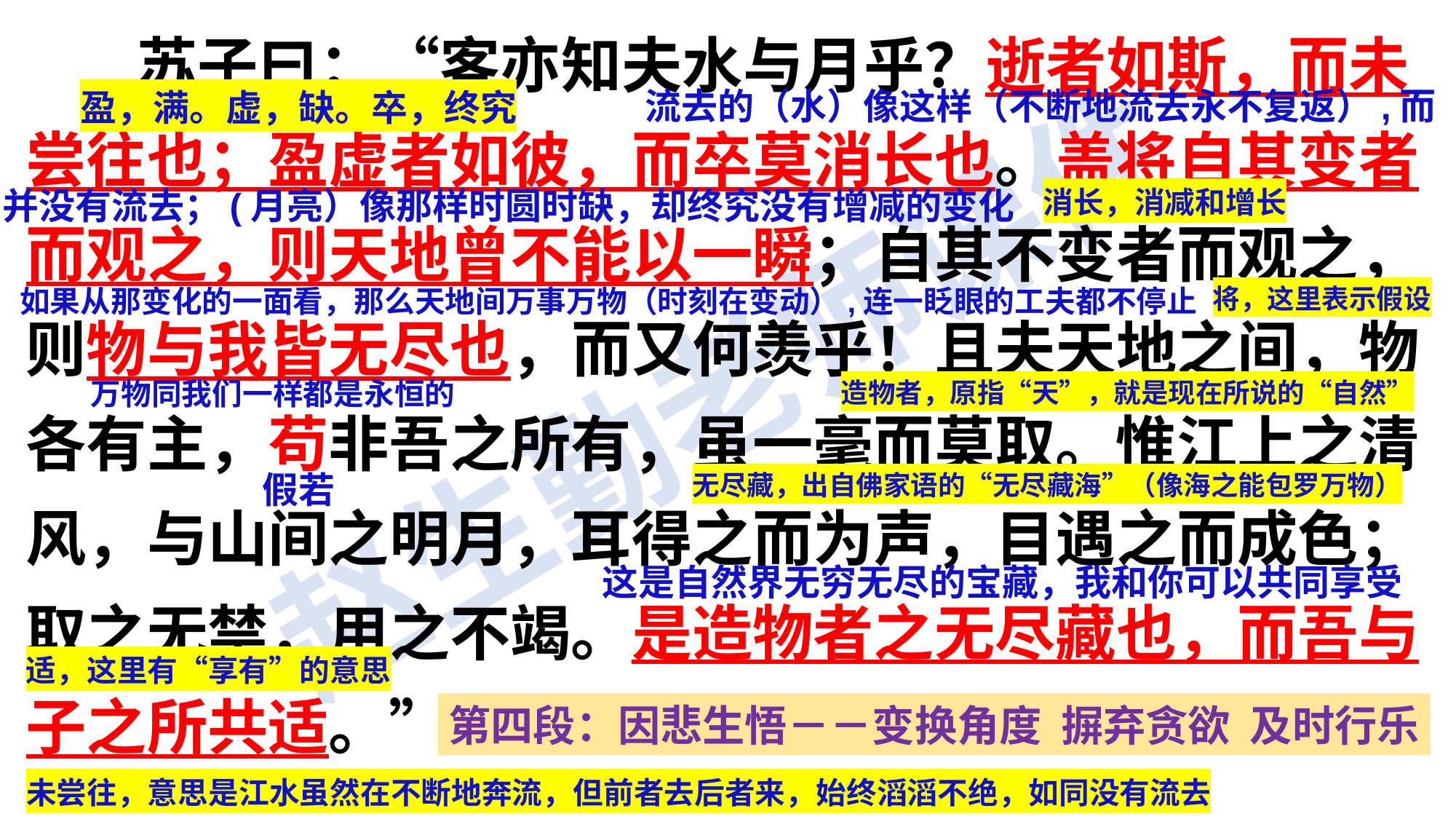

苏子曰：“客亦知夫水与月乎？逝者如斯，而未尝往也；盈虚者如彼，而卒莫消长也。盖将自其变者而观之，则天地曾不能以一瞬；自其不变者而观之，则物与我皆无尽也，而又何羡乎！且夫天地之间，物各有主，苟非吾之所有，虽一毫而莫取。惟江上之清风，与山间之明月，耳得之而为声，目遇之而成色；取之无禁，用之不竭。是造物者之无尽藏也，而吾与子之所共适。”（4）
流去的（水）像这样（不断地流去永不复返）,而
盈，满。虚，缺。卒，终究
并没有流去；(月亮）像那样时圆时缺，却终究没有增减的变化
消长，消减和增长
如果从那变化的一面看，那么天地间万事万物（时刻在变动）,连一眨眼的工夫都不停止
将，这里表示假设
万物同我们一样都是永恒的
造物者，原指“天”，就是现在所说的“自然”
假若
无尽藏，出自佛家语的“无尽藏海”（像海之能包罗万物）
这是自然界无穷无尽的宝藏，我和你可以共同享受
适，这里有“享有”的意思
第四段：因悲生悟－－变换角度  摒弃贪欲  及时行乐
未尝往，意思是江水虽然在不断地奔流，但前者去后者来，始终滔滔不绝，如同没有流去